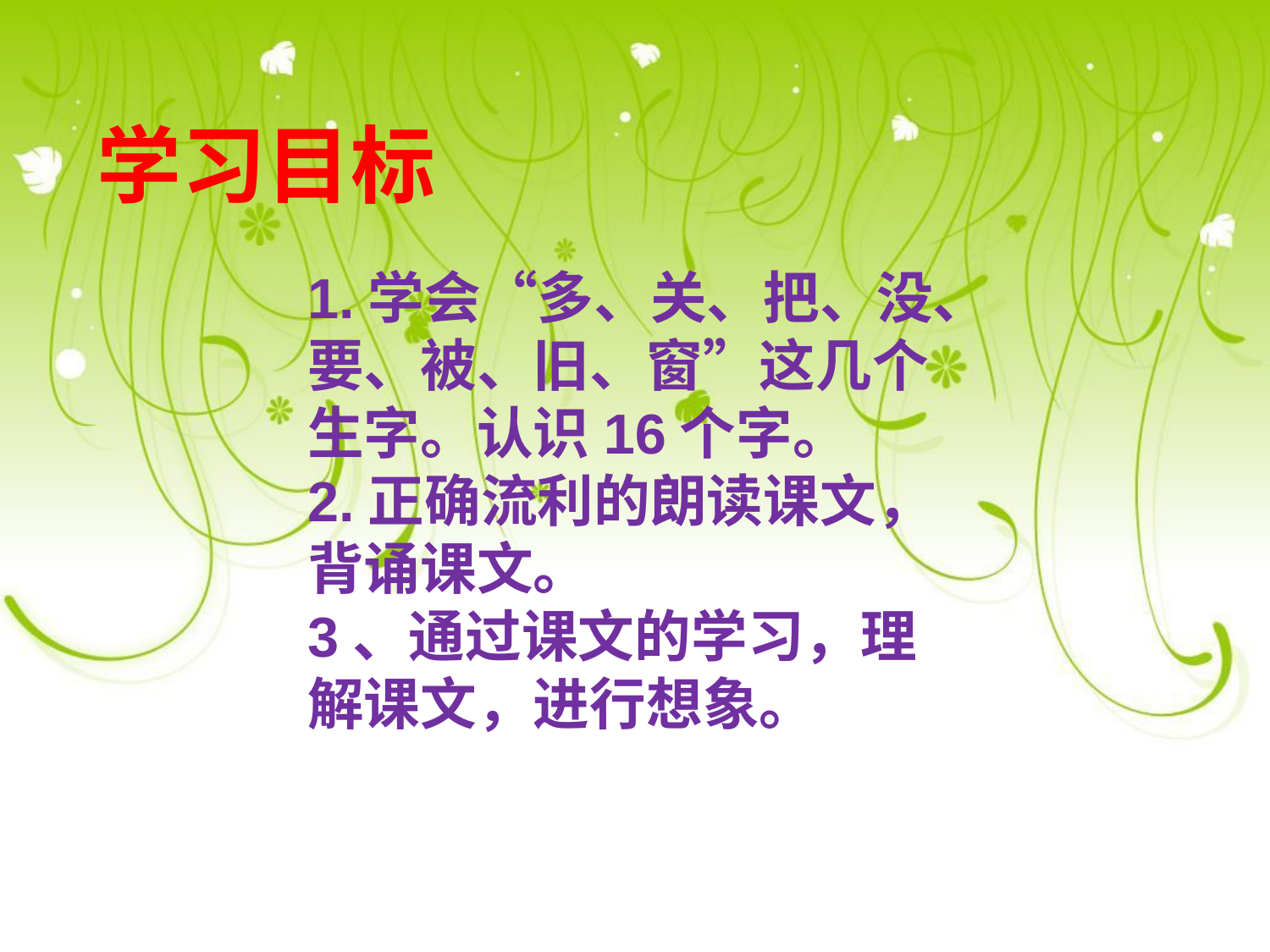

学习目标
1.学会“多、关、把、没、要、被、旧、窗”这几个生字。认识16个字。
2.正确流利的朗读课文，背诵课文。
3、通过课文的学习，理解课文，进行想象。